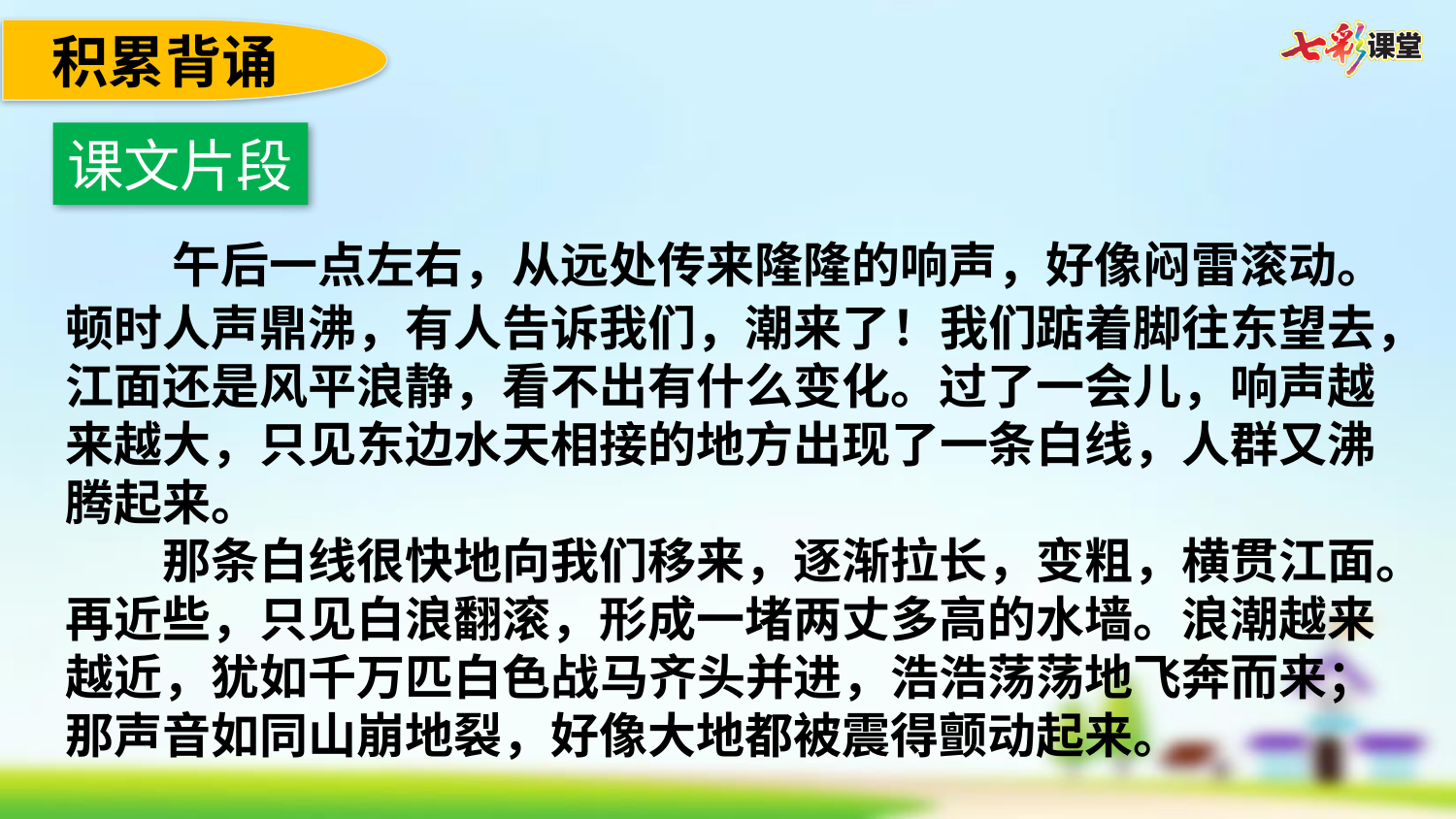

积累背诵
课文片段
 　午后一点左右，从远处传来隆隆的响声，好像闷雷滚动。顿时人声鼎沸，有人告诉我们，潮来了！我们踮着脚往东望去，江面还是风平浪静，看不出有什么变化。过了一会儿，响声越来越大，只见东边水天相接的地方出现了一条白线，人群又沸腾起来。
　　那条白线很快地向我们移来，逐渐拉长，变粗，横贯江面。再近些，只见白浪翻滚，形成一堵两丈多高的水墙。浪潮越来越近，犹如千万匹白色战马齐头并进，浩浩荡荡地飞奔而来；那声音如同山崩地裂，好像大地都被震得颤动起来。